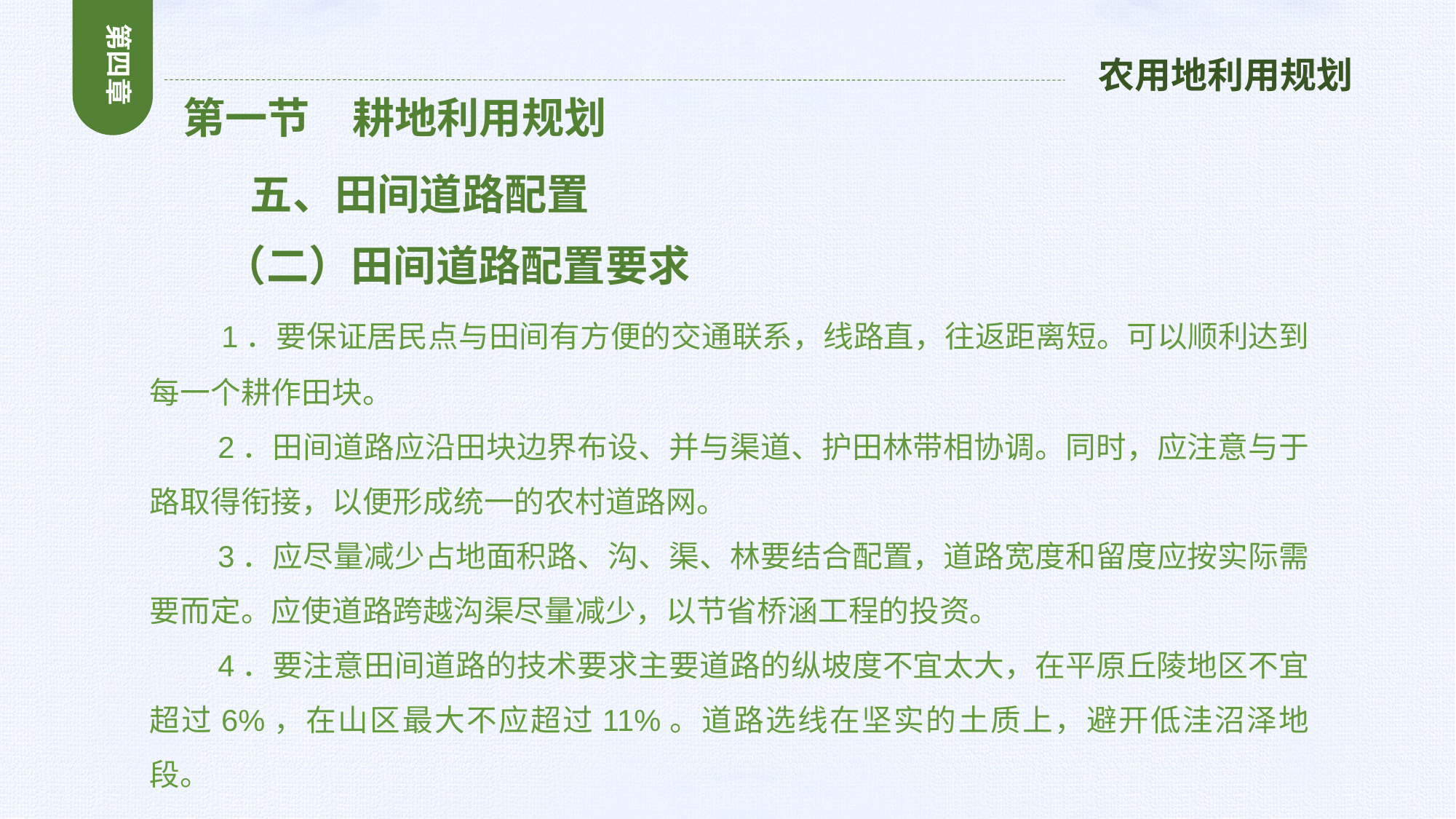

第四章
农用地利用规划
 第一节　耕地利用规划
        五、田间道路配置

        （二）田间道路配置要求
       1．要保证居民点与田间有方便的交通联系，线路直，往返距离短。可以顺利达到每一个耕作田块。
        2．田间道路应沿田块边界布设、并与渠道、护田林带相协调。同时，应注意与于路取得衔接，以便形成统一的农村道路网。
        3．应尽量减少占地面积路、沟、渠、林要结合配置，道路宽度和留度应按实际需要而定。应使道路跨越沟渠尽量减少，以节省桥涵工程的投资。
        4．要注意田间道路的技术要求主要道路的纵坡度不宜太大，在平原丘陵地区不宜超过6%，在山区最大不应超过11%。道路选线在坚实的土质上，避开低洼沼泽地段。